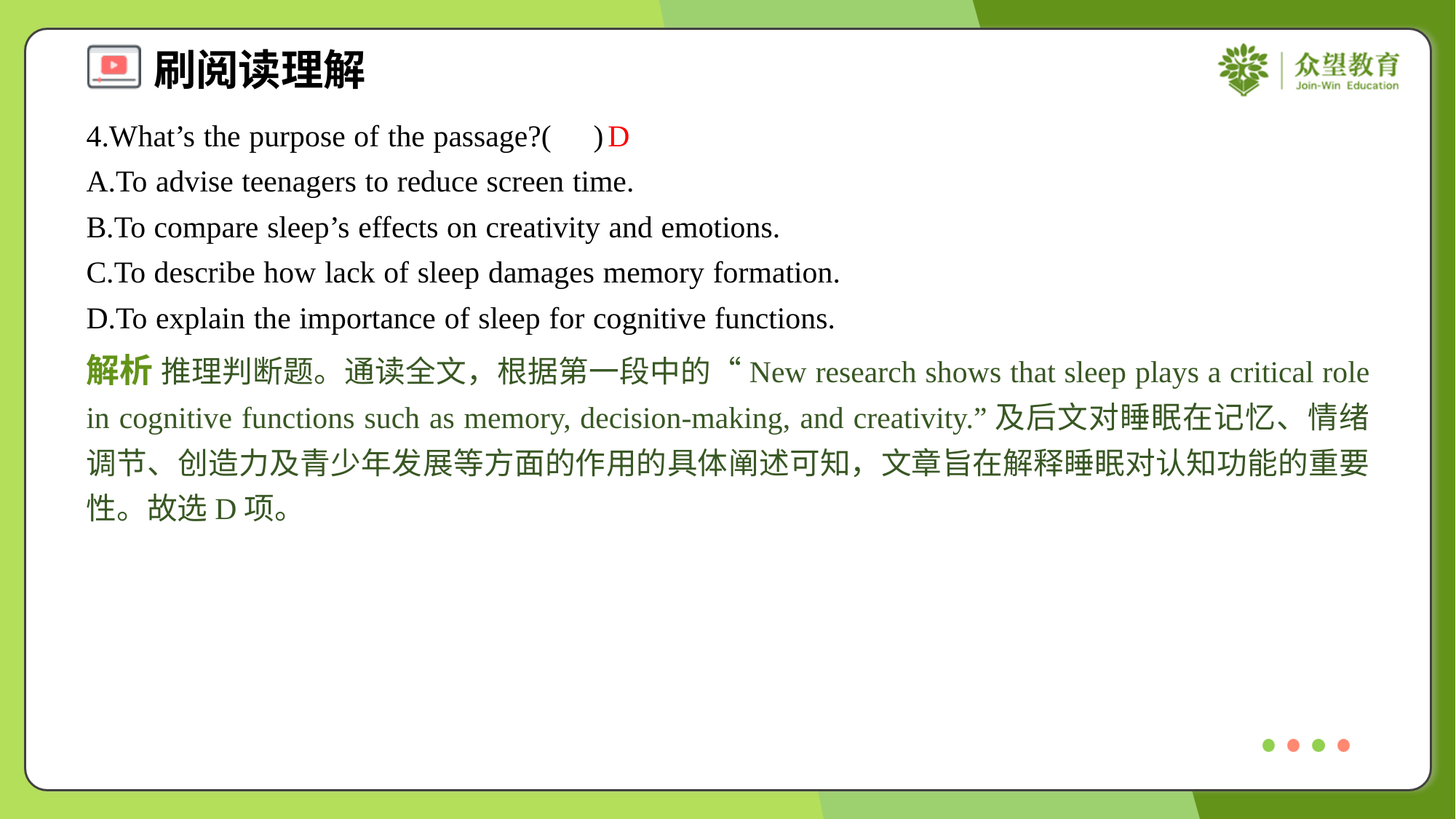

4.What’s the purpose of the passage?(     )
D
A.To advise teenagers to reduce screen time.
B.To compare sleep’s effects on creativity and emotions.
C.To describe how lack of sleep damages memory formation.
D.To explain the importance of sleep for cognitive functions.
解析 推理判断题。通读全文，根据第一段中的“New research shows that sleep plays a critical role in cognitive functions such as memory, decision-making, and creativity.”及后文对睡眠在记忆、情绪调节、创造力及青少年发展等方面的作用的具体阐述可知，文章旨在解释睡眠对认知功能的重要性。故选D项。